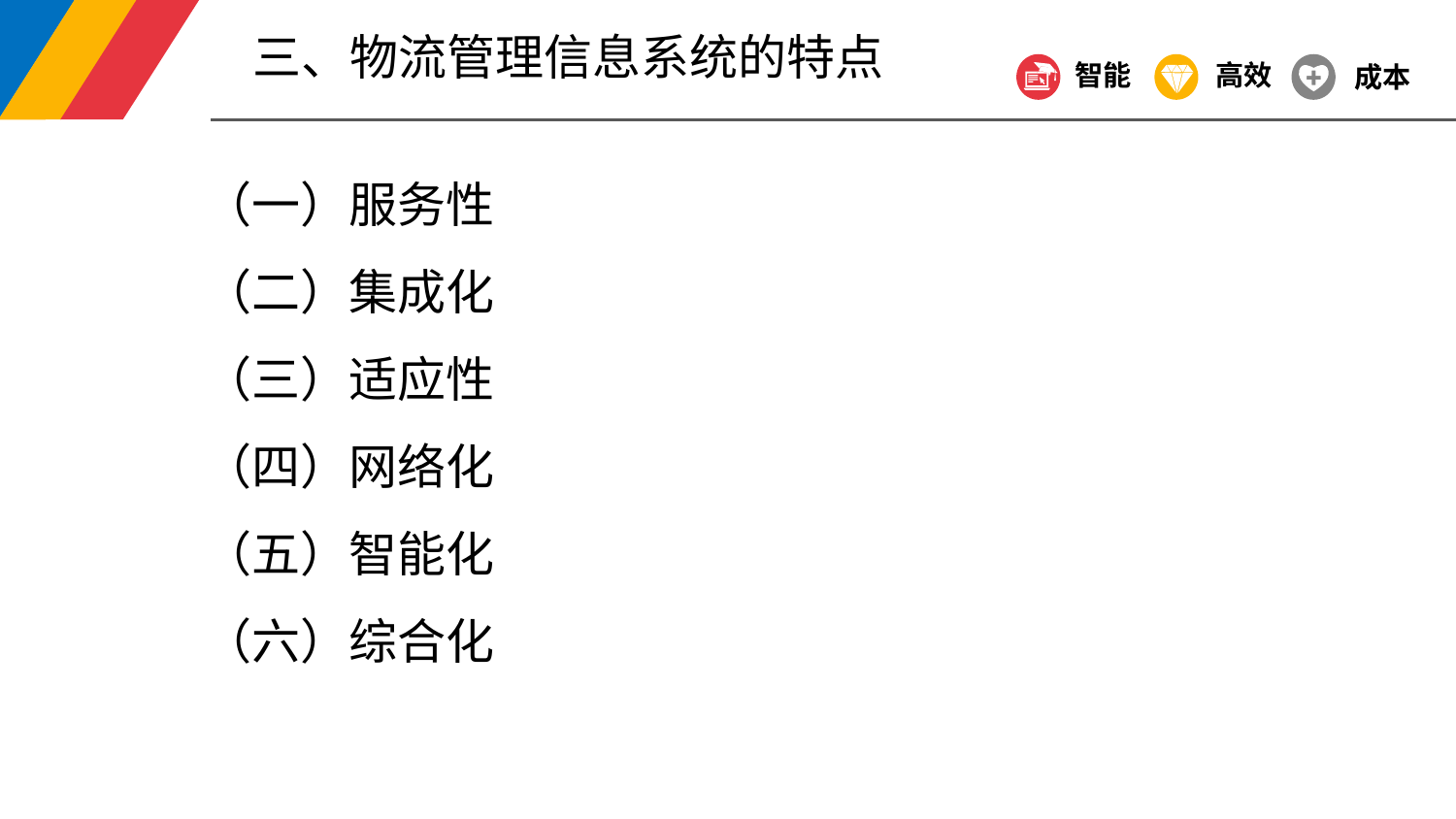

三、物流管理信息系统的特点
智能
高效
成本
（一）服务性
（二）集成化
（三）适应性
（四）网络化
（五）智能化
（六）综合化